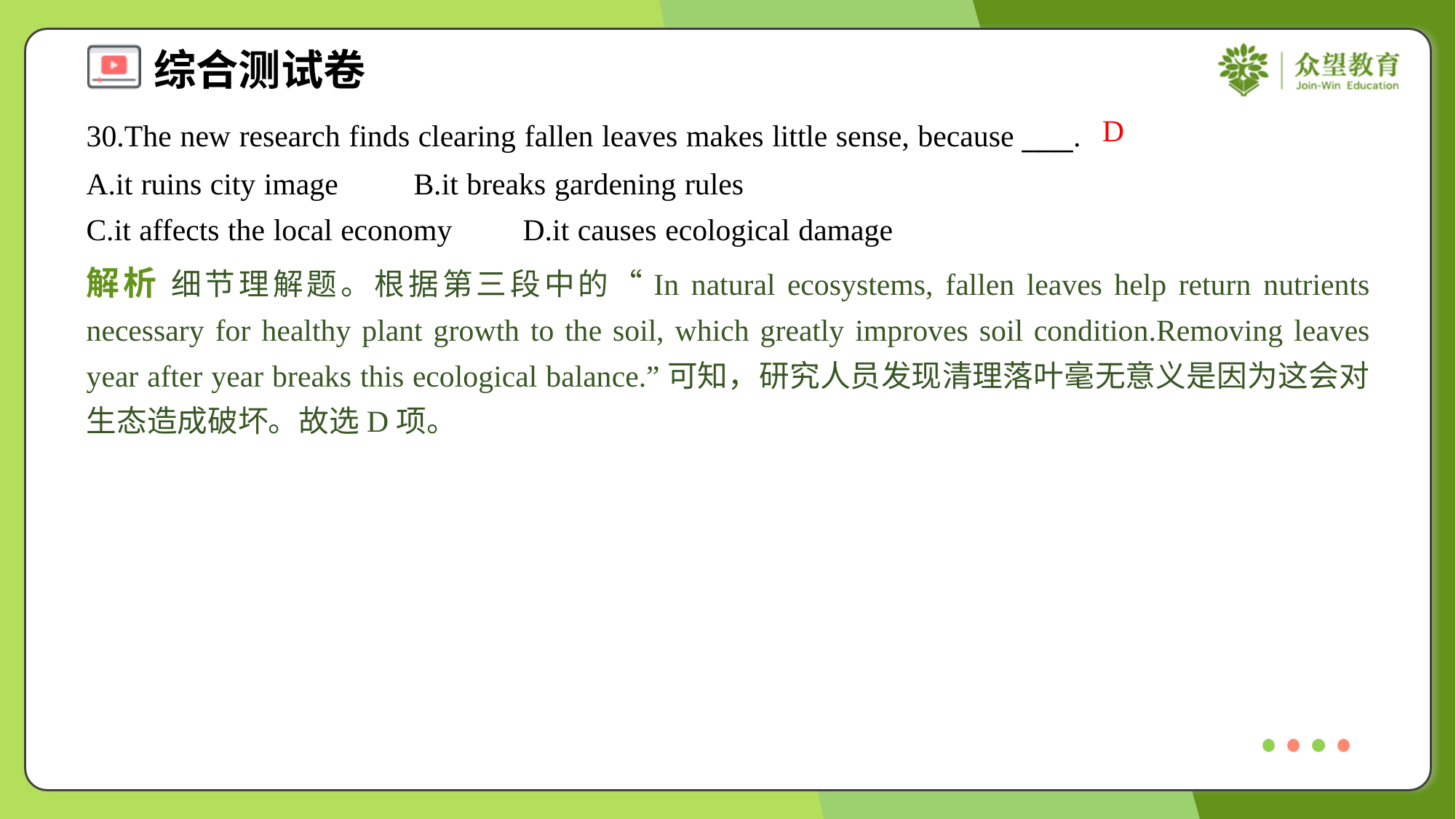

D
30.The new research finds clearing fallen leaves makes little sense, because ___.
A.it ruins city image	B.it breaks gardening rules
C.it affects the local economy	D.it causes ecological damage
解析 细节理解题。根据第三段中的“In natural ecosystems, fallen leaves help return nutrients necessary for healthy plant growth to the soil, which greatly improves soil condition.Removing leaves year after year breaks this ecological balance.”可知，研究人员发现清理落叶毫无意义是因为这会对生态造成破坏。故选D项。